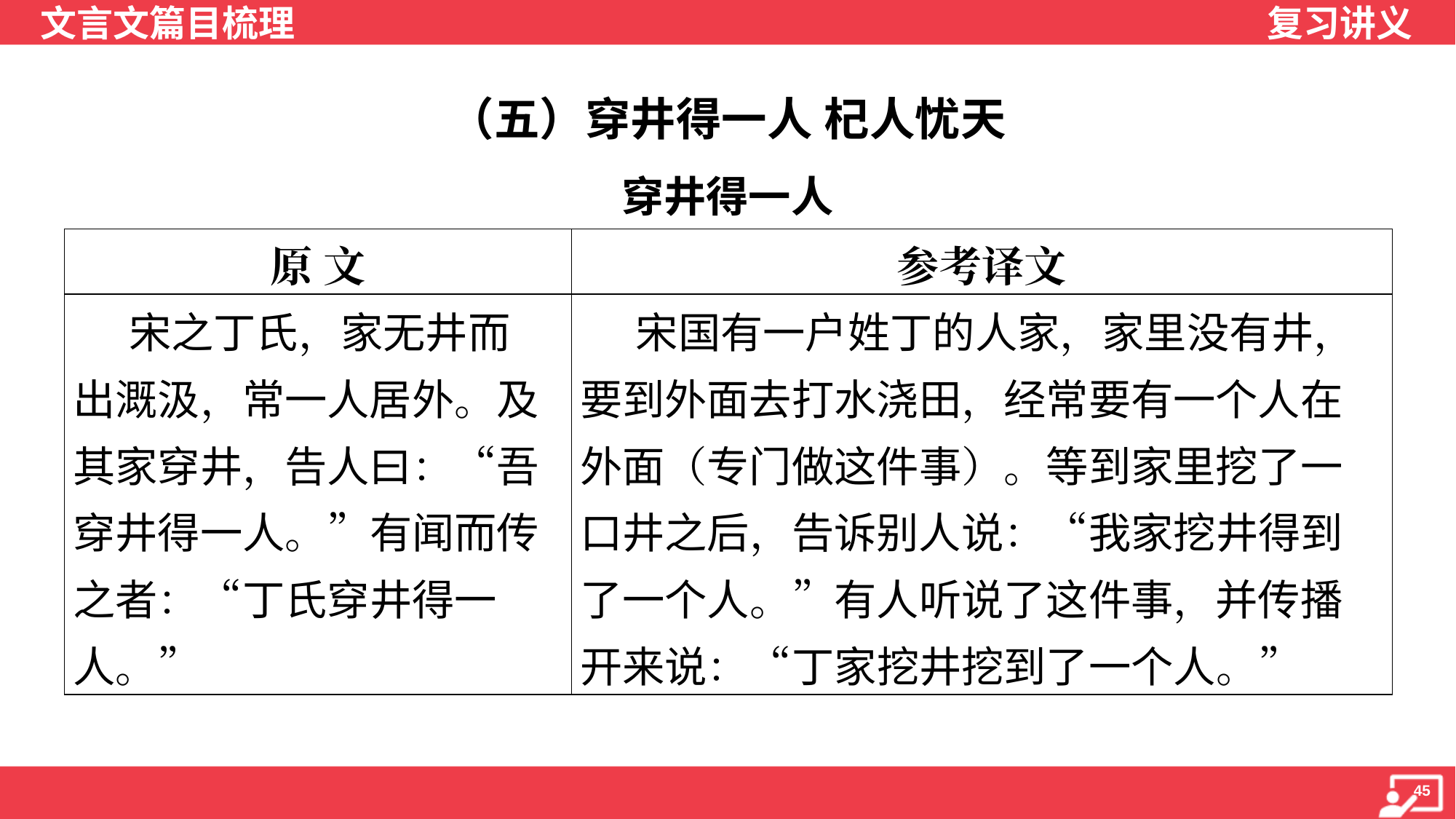

（五）穿井得一人 杞人忧天
穿井得一人
| 原 文 | 参考译文 |
| --- | --- |
| 宋之丁氏，家无井而 出溉汲，常一人居外。及 其家穿井，告人曰：“吾穿井得一人。”有闻而传之者：“丁氏穿井得一人。” | 宋国有一户姓丁的人家，家里没有井，要到外面去打水浇田，经常要有一个人在外面（专门做这件事）。等到家里挖了一口井之后，告诉别人说：“我家挖井得到了一个人。”有人听说了这件事，并传播开来说：“丁家挖井挖到了一个人。” |